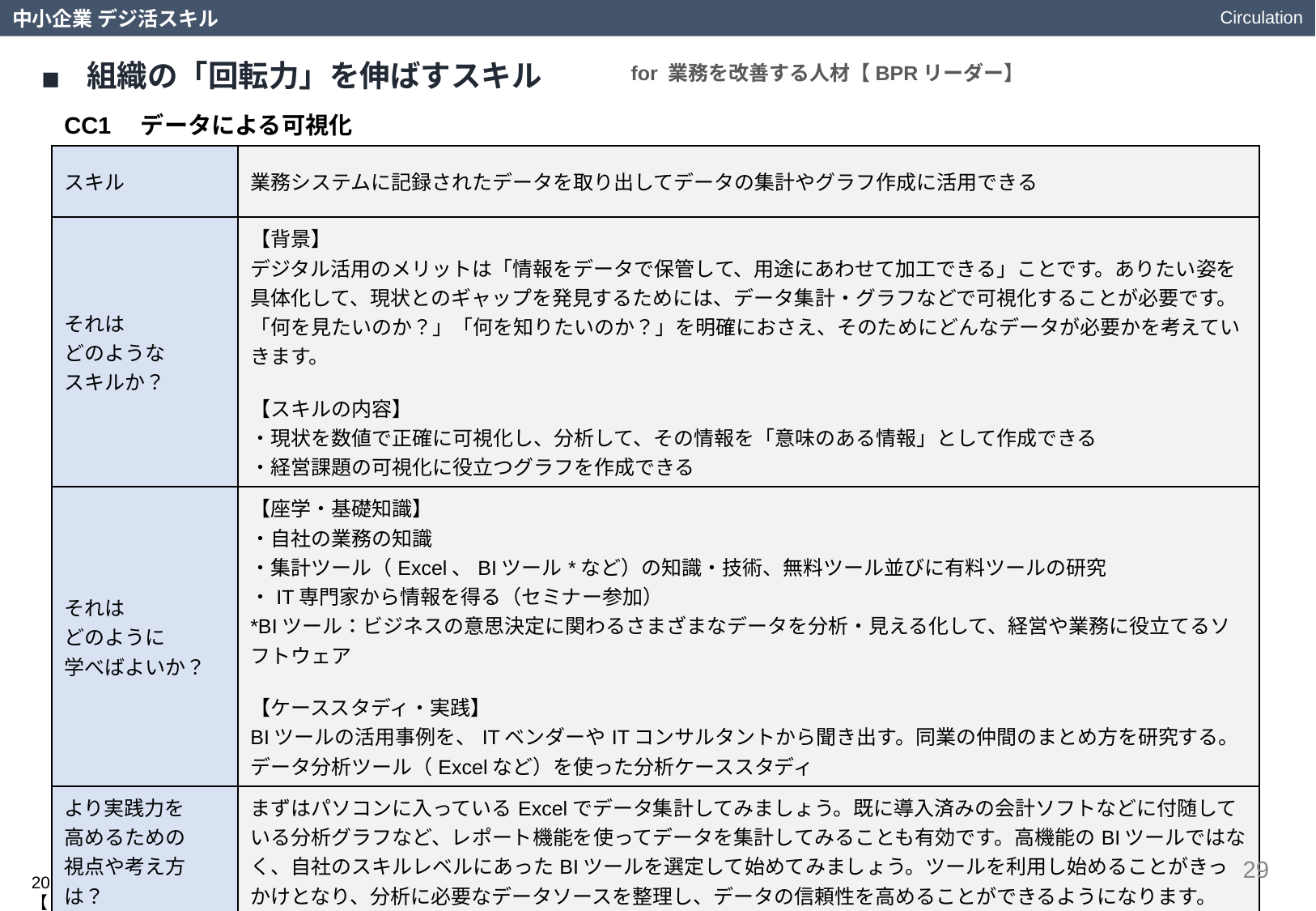

Circulation
中小企業 デジ活スキル
組織の「回転力」を伸ばすスキル
for 業務を改善する人材【BPRリーダー】
CC1　データによる可視化
| スキル | 業務システムに記録されたデータを取り出してデータの集計やグラフ作成に活用できる |
| --- | --- |
| それは どのような スキルか？ | 【背景】 デジタル活用のメリットは「情報をデータで保管して、用途にあわせて加工できる」ことです。ありたい姿を具体化して、現状とのギャップを発見するためには、データ集計・グラフなどで可視化することが必要です。「何を見たいのか？」「何を知りたいのか？」を明確におさえ、そのためにどんなデータが必要かを考えていきます。 【スキルの内容】 ・現状を数値で正確に可視化し、分析して、その情報を「意味のある情報」として作成できる ・経営課題の可視化に役立つグラフを作成できる |
| それは どのように 学べばよいか？ | 【座学・基礎知識】 ・自社の業務の知識 ・集計ツール（Excel、BIツール\*など）の知識・技術、無料ツール並びに有料ツールの研究 ・IT専門家から情報を得る（セミナー参加） \*BIツール：ビジネスの意思決定に関わるさまざまなデータを分析・見える化して、経営や業務に役立てるソフトウェア　 【ケーススタディ・実践】 BIツールの活用事例を、ITベンダーやITコンサルタントから聞き出す。同業の仲間のまとめ方を研究する。 データ分析ツール（Excelなど）を使った分析ケーススタディ |
| より実践力を 高めるための 視点や考え方は？ | まずはパソコンに入っているExcelでデータ集計してみましょう。既に導入済みの会計ソフトなどに付随している分析グラフなど、レポート機能を使ってデータを集計してみることも有効です。高機能のBIツールではなく、自社のスキルレベルにあったBIツールを選定して始めてみましょう。ツールを利用し始めることがきっかけとなり、分析に必要なデータソースを整理し、データの信頼性を高めることができるようになります。 |
29